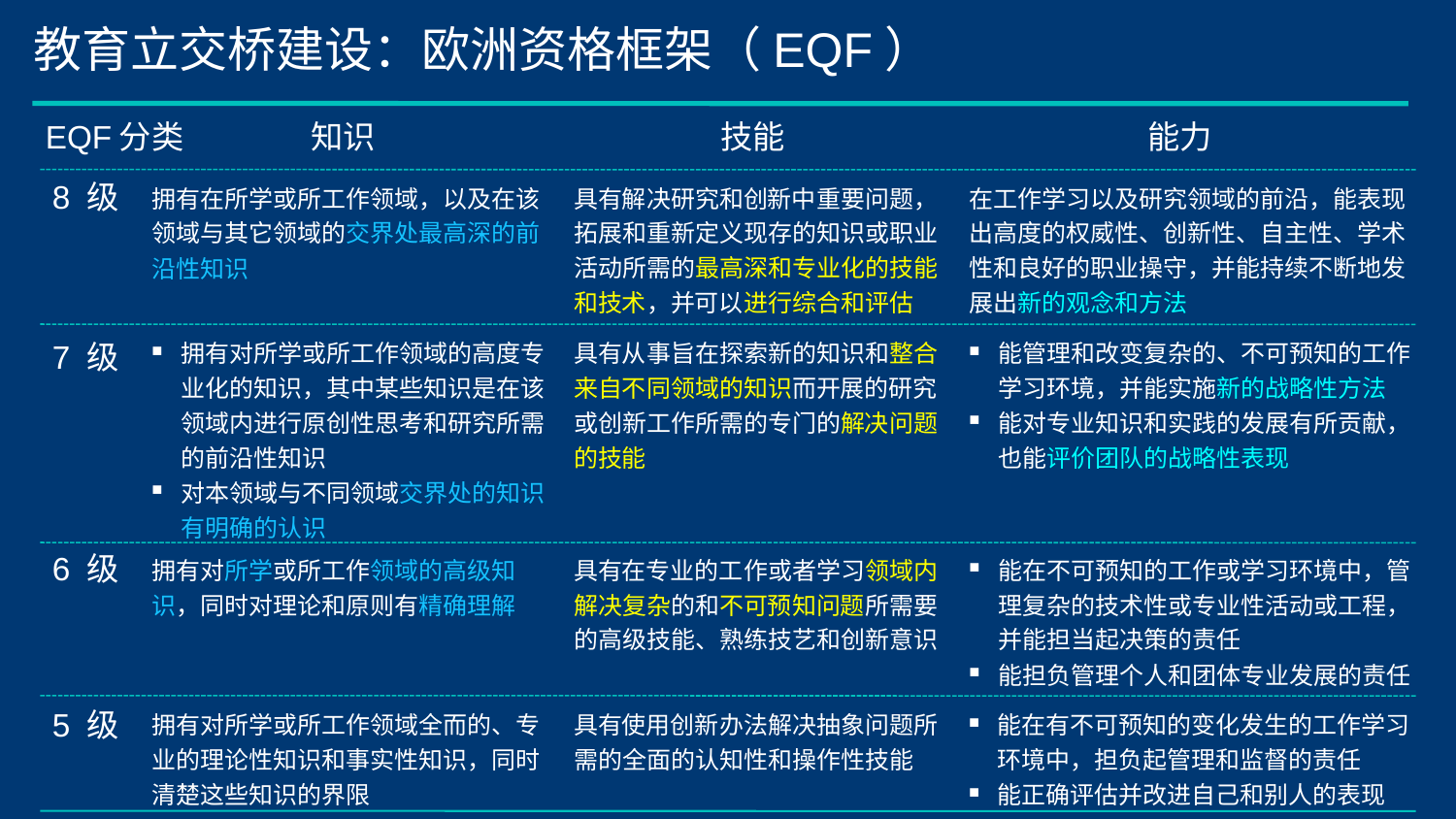

教育立交桥建设：欧洲资格框架（EQF）
知识
技能
能力
EQF分类
8 级
具有解决研究和创新中重要问题，拓展和重新定义现存的知识或职业活动所需的最高深和专业化的技能和技术，并可以进行综合和评估
在工作学习以及研究领域的前沿，能表现出高度的权威性、创新性、自主性、学术性和良好的职业操守，并能持续不断地发展出新的观念和方法
拥有在所学或所工作领域，以及在该领域与其它领域的交界处最高深的前沿性知识
拥有对所学或所工作领域的高度专业化的知识，其中某些知识是在该领域内进行原创性思考和研究所需的前沿性知识
对本领域与不同领域交界处的知识有明确的认识
具有从事旨在探索新的知识和整合来自不同领域的知识而开展的研究或创新工作所需的专门的解决问题的技能
能管理和改变复杂的、不可预知的工作学习环境，并能实施新的战略性方法
能对专业知识和实践的发展有所贡献，也能评价团队的战略性表现
7 级
6 级
拥有对所学或所工作领域的高级知识，同时对理论和原则有精确理解
具有在专业的工作或者学习领域内解决复杂的和不可预知问题所需要的高级技能、熟练技艺和创新意识
能在不可预知的工作或学习环境中，管理复杂的技术性或专业性活动或工程，并能担当起决策的责任
能担负管理个人和团体专业发展的责任
拥有对所学或所工作领域全而的、专业的理论性知识和事实性知识，同时清楚这些知识的界限
具有使用创新办法解决抽象问题所需的全面的认知性和操作性技能
能在有不可预知的变化发生的工作学习环境中，担负起管理和监督的责任
能正确评估并改进自己和别人的表现
5 级